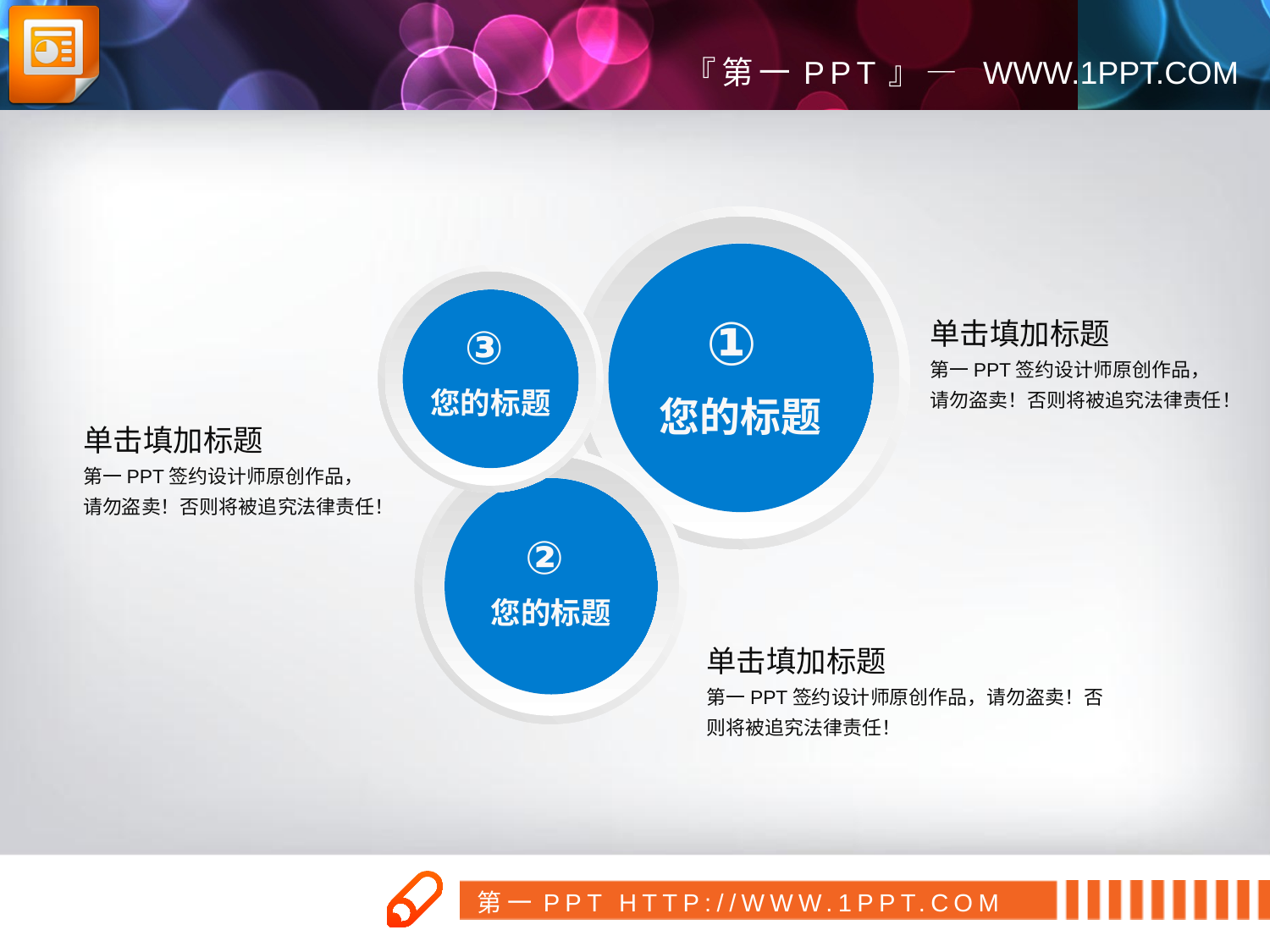

①
您的标题

③
您的标题
单击填加标题
第一PPT签约设计师原创作品，请勿盗卖！否则将被追究法律责任！
单击填加标题
第一PPT签约设计师原创作品，请勿盗卖！否则将被追究法律责任！

②
您的标题
单击填加标题
第一PPT签约设计师原创作品，请勿盗卖！否则将被追究法律责任！